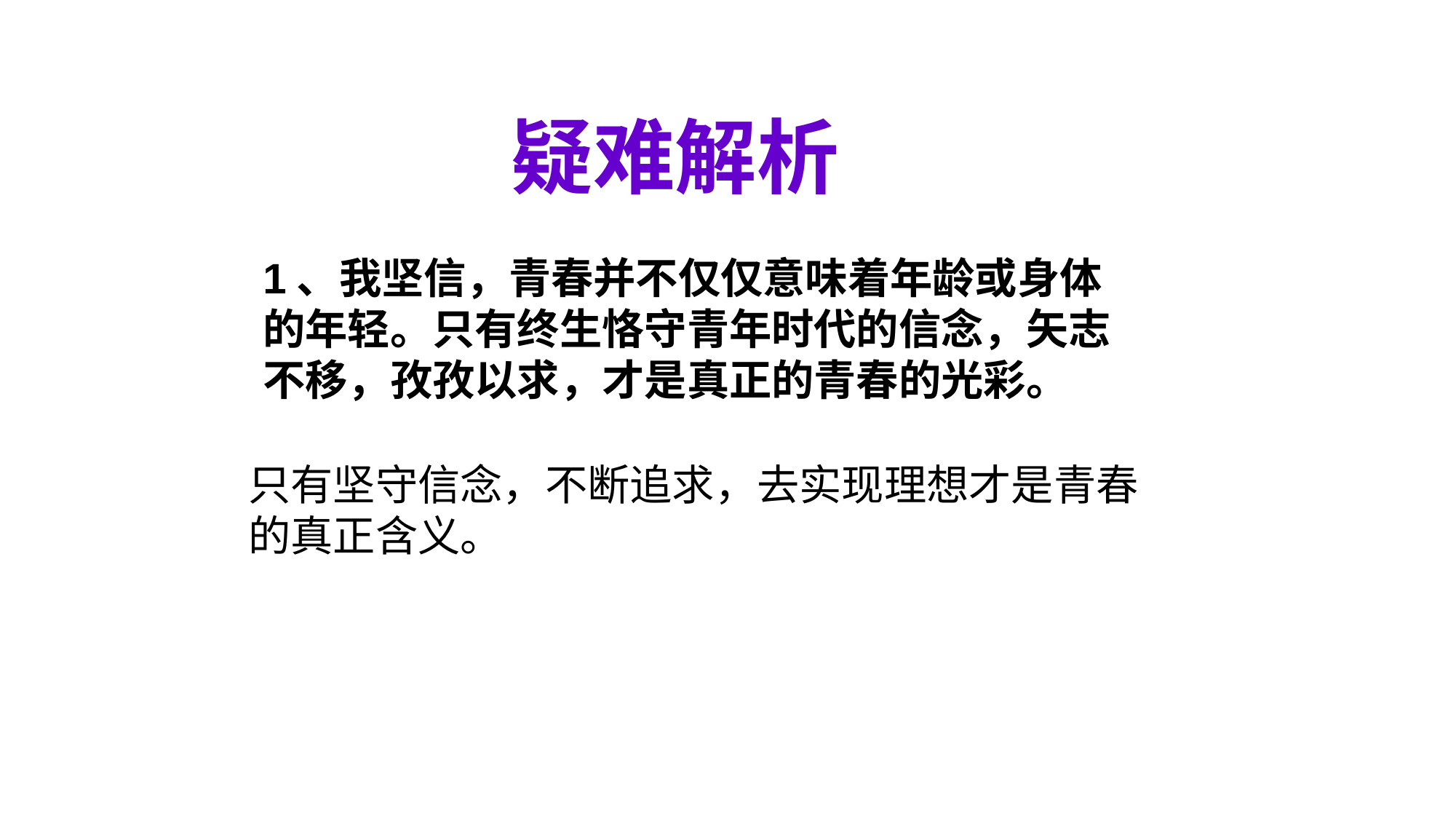

疑难解析
1、我坚信，青春并不仅仅意味着年龄或身体的年轻。只有终生恪守青年时代的信念，矢志不移，孜孜以求，才是真正的青春的光彩。
只有坚守信念，不断追求，去实现理想才是青春
的真正含义。